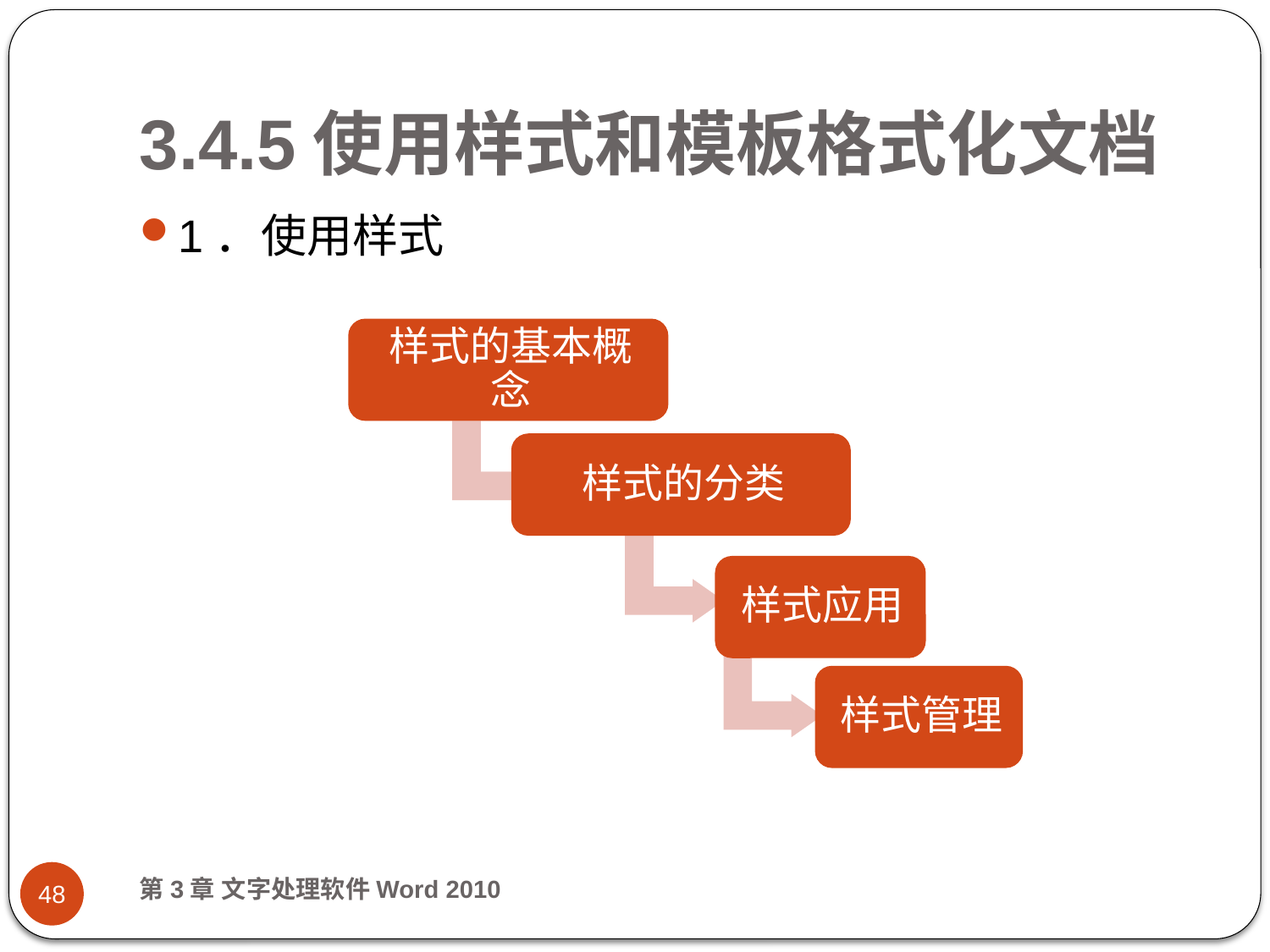

# 3.4.5使用样式和模板格式化文档
1．使用样式

样式的基本概念
样式的分类
样式应用
样式管理
第3章 文字处理软件Word 2010
48